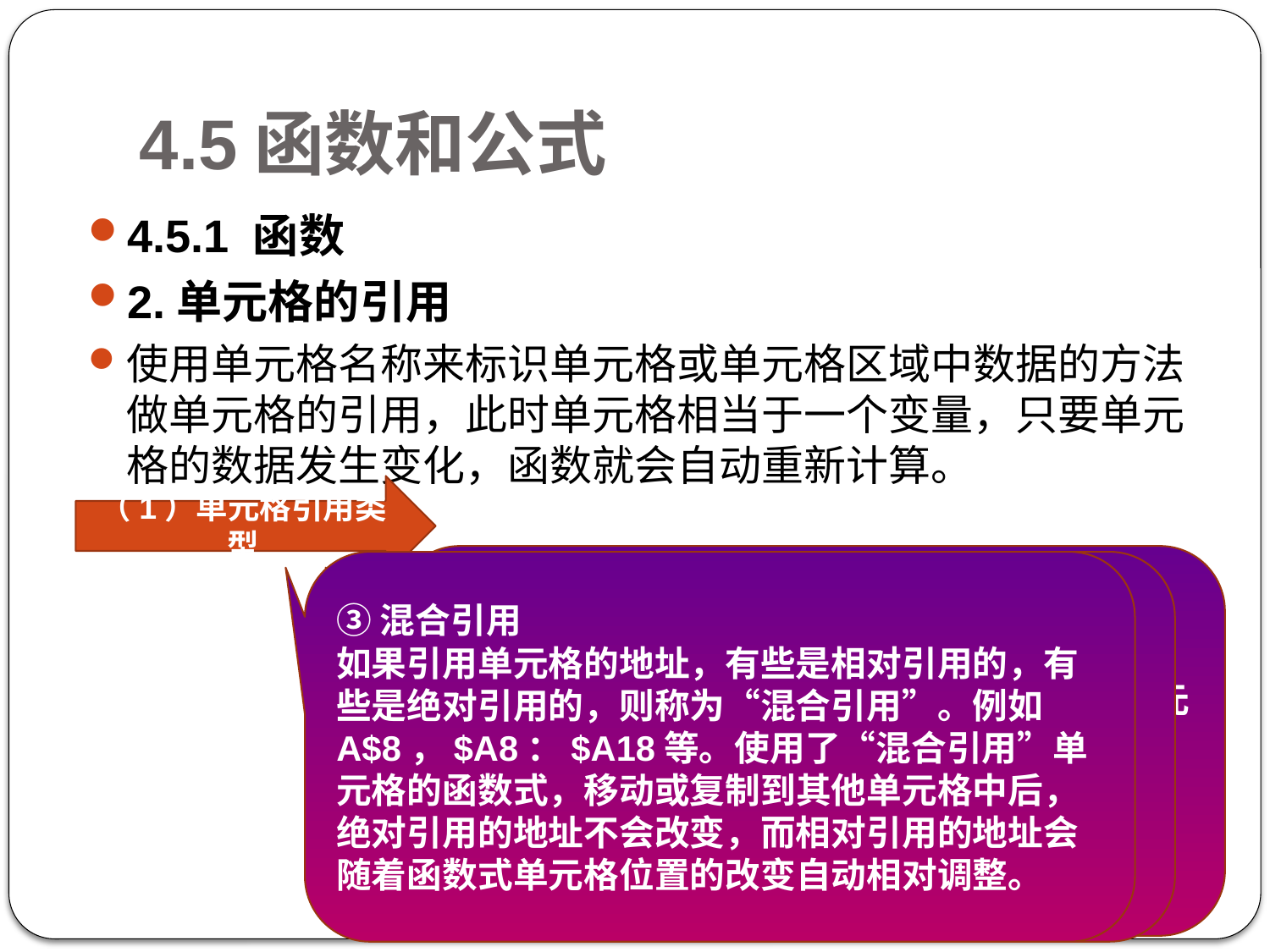

# 4.5函数和公式
4.5.1 函数
2.单元格的引用
使用单元格名称来标识单元格或单元格区域中数据的方法做单元格的引用，此时单元格相当于一个变量，只要单元格的数据发生变化，函数就会自动重新计算。

（1）单元格引用类型
①相对引用
直接用引用的单元格（区域）地址（如A8，A8：A18）作为函数式的参数称之为单元格的“相对引用”。使用了“相对引用”单元格的函数式，如果复制到其他单元格中，其中引用的单元格的地址也会随着函数式单元格位置的变化，而自动生相对发变化。
③混合引用
如果引用单元格的地址，有些是相对引用的，有些是绝对引用的，则称为“混合引用”。例如A$8，$A8：$A18等。使用了“混合引用”单元格的函数式，移动或复制到其他单元格中后，绝对引用的地址不会改变，而相对引用的地址会随着函数式单元格位置的改变自动相对调整。
②绝对引用
在引用单元格的地址行和列号前面加上一个“$”符号，例如$A$8，$A$8：$A$18等，这样的引用称为单元格的“绝对引用”。使用了“绝对引用”单元格的函数式，无论移动和复制到任何单元格，引用的单元格地址都不会随着函数式单元格位置的改变而改变。